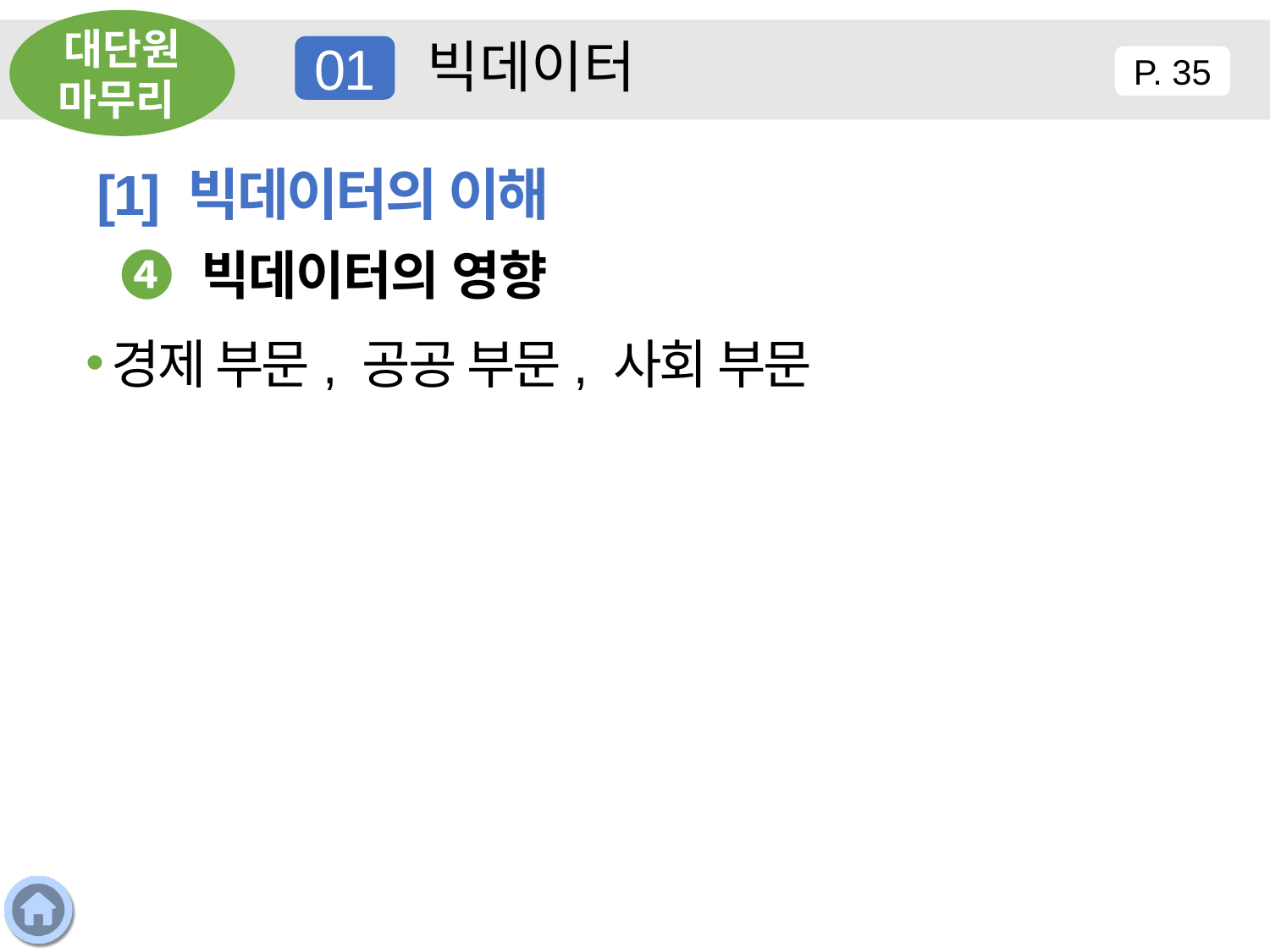

대단원 마무리

빅데이터
01
P. 35
[1] 빅데이터의 이해
❹ 빅데이터의 영향
경제 부문, 공공 부문, 사회 부문